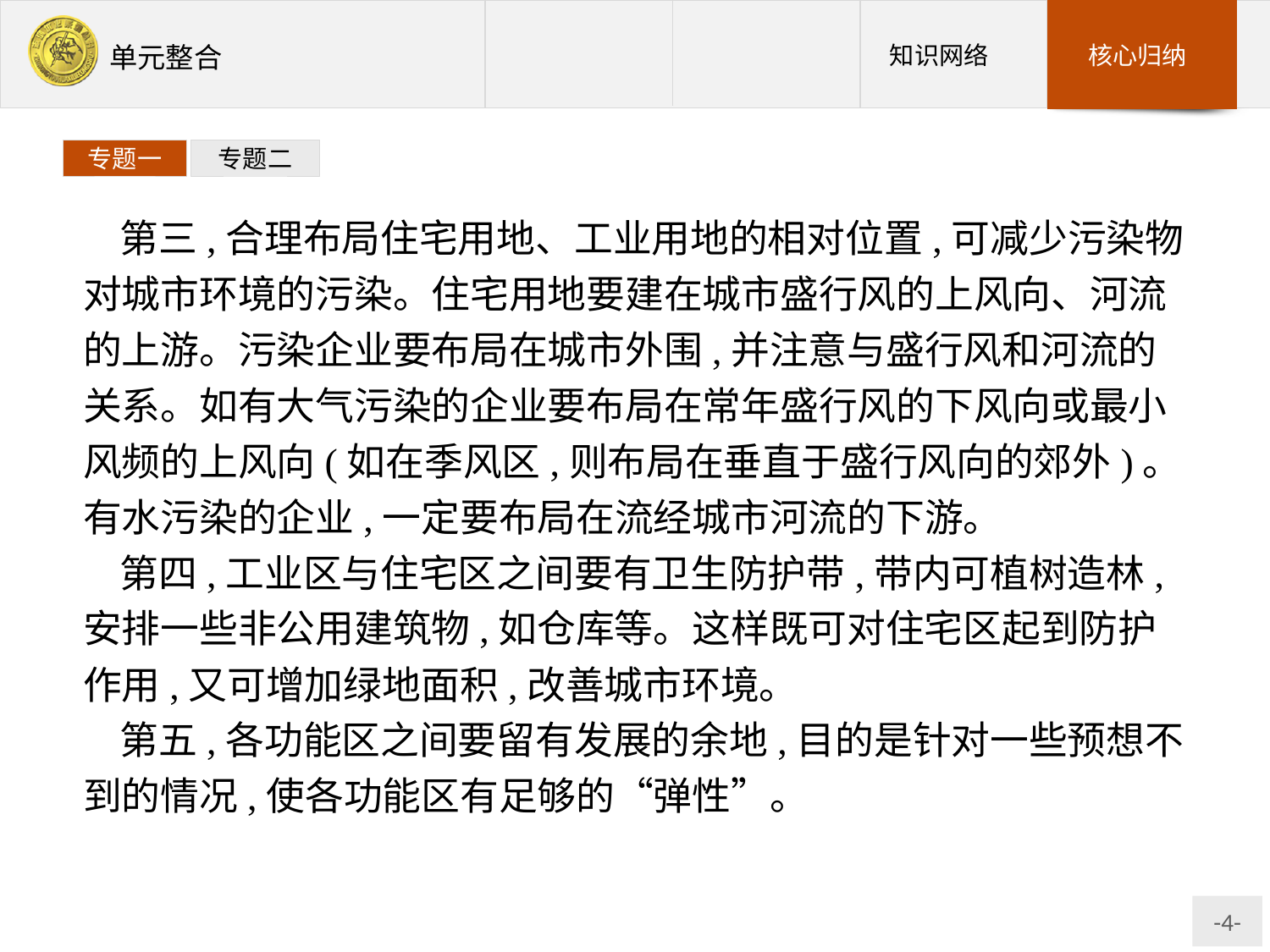

专题一
专题二
第三,合理布局住宅用地、工业用地的相对位置,可减少污染物对城市环境的污染。住宅用地要建在城市盛行风的上风向、河流的上游。污染企业要布局在城市外围,并注意与盛行风和河流的关系。如有大气污染的企业要布局在常年盛行风的下风向或最小风频的上风向(如在季风区,则布局在垂直于盛行风向的郊外)。有水污染的企业,一定要布局在流经城市河流的下游。
第四,工业区与住宅区之间要有卫生防护带,带内可植树造林,安排一些非公用建筑物,如仓库等。这样既可对住宅区起到防护作用,又可增加绿地面积,改善城市环境。
第五,各功能区之间要留有发展的余地,目的是针对一些预想不到的情况,使各功能区有足够的“弹性”。